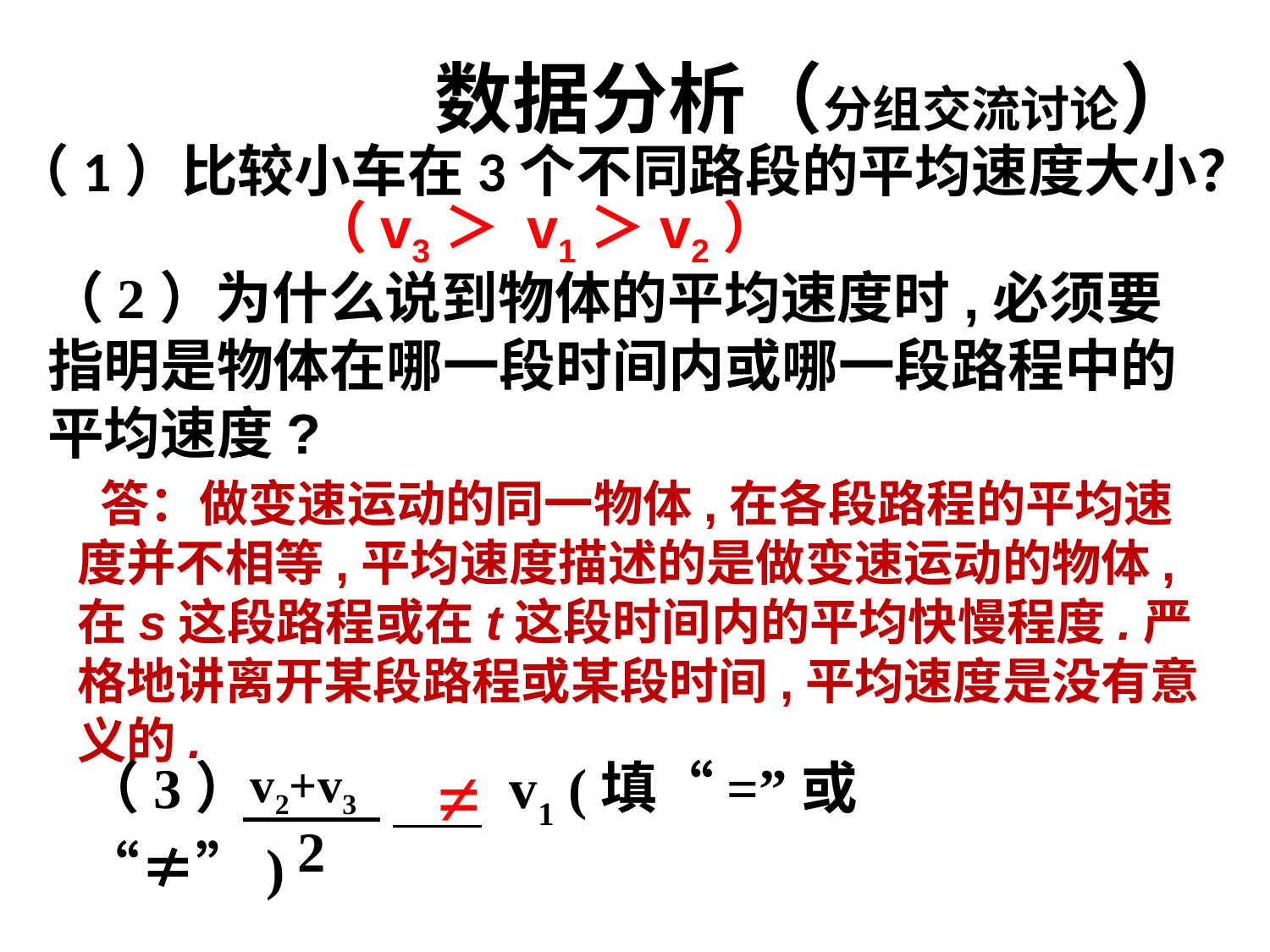

数据分析（分组交流讨论）
（1）比较小车在3个不同路段的平均速度大小？
（v3＞ v1＞v2）
（2）为什么说到物体的平均速度时,必须要指明是物体在哪一段时间内或哪一段路程中的平均速度?
 答：做变速运动的同一物体,在各段路程的平均速度并不相等,平均速度描述的是做变速运动的物体,在s这段路程或在t这段时间内的平均快慢程度.严格地讲离开某段路程或某段时间,平均速度是没有意义的.
（3）                                 v1 (填“=”或“≠”)
v2+v3
2
≠